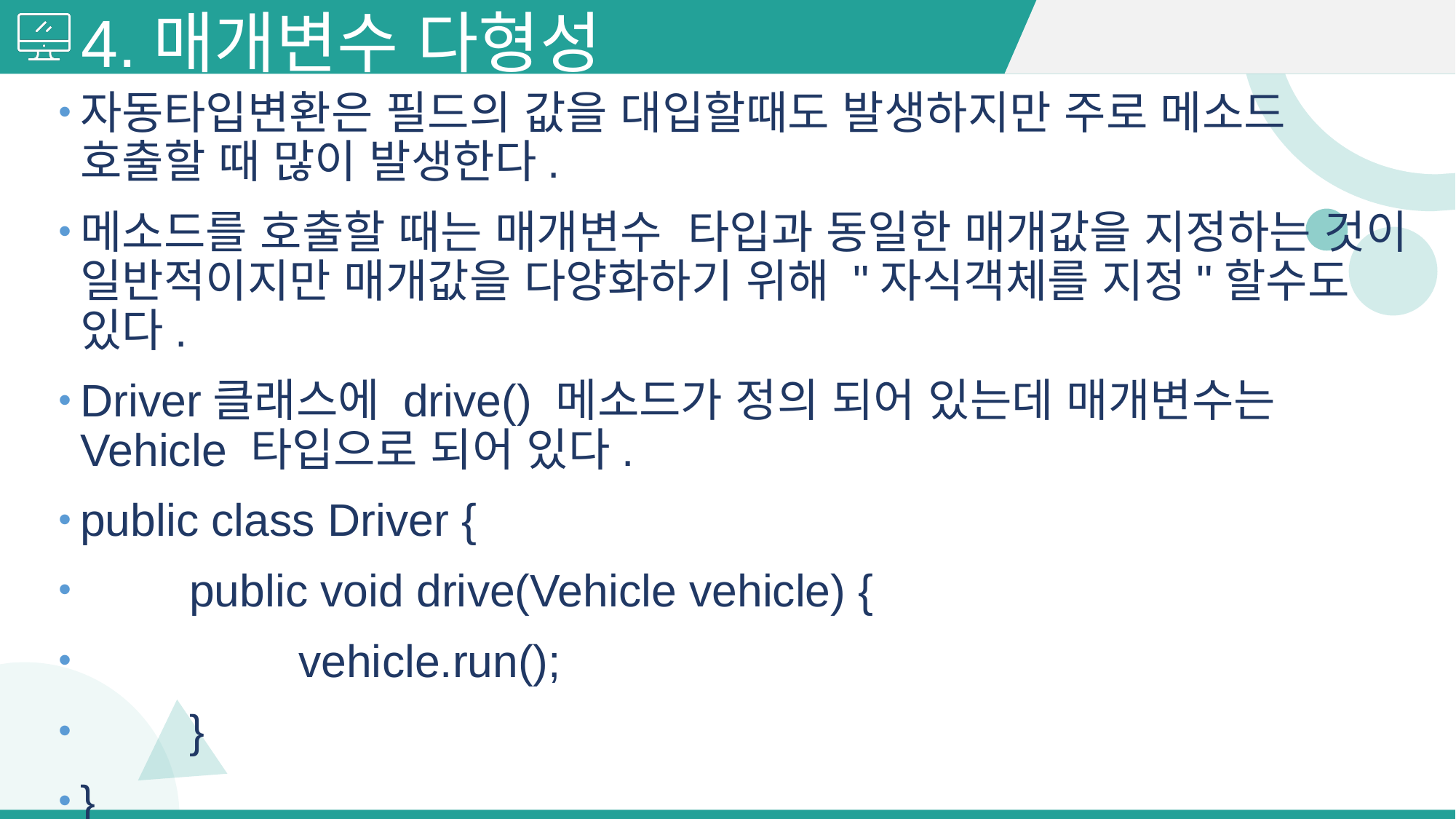

# 4.매개변수 다형성
자동타입변환은 필드의 값을 대입할때도 발생하지만 주로 메소드 호출할 때 많이 발생한다.
메소드를 호출할 때는 매개변수  타입과 동일한 매개값을 지정하는 것이 일반적이지만 매개값을 다양화하기 위해 "자식객체를 지정"할수도 있다.
Driver클래스에 drive() 메소드가 정의 되어 있는데 매개변수는 Vehicle 타입으로 되어 있다.
public class Driver {
	public void drive(Vehicle vehicle) {
		vehicle.run();
	}
}